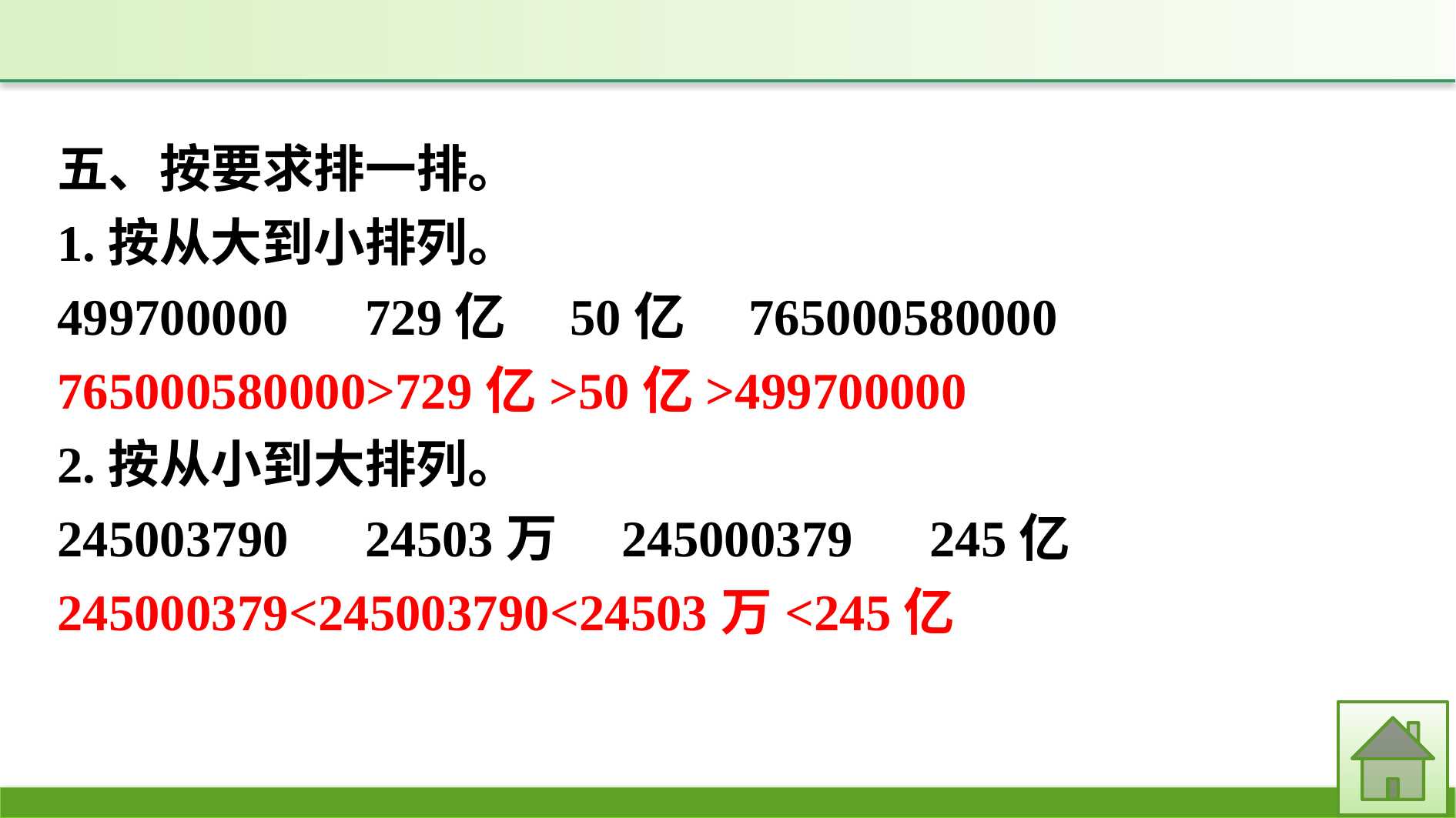

五、按要求排一排。
1.按从大到小排列。
499700000　729亿　50亿　765000580000
765000580000>729亿>50亿>499700000
2.按从小到大排列。
245003790　24503万　245000379　245亿
245000379<245003790<24503万<245亿